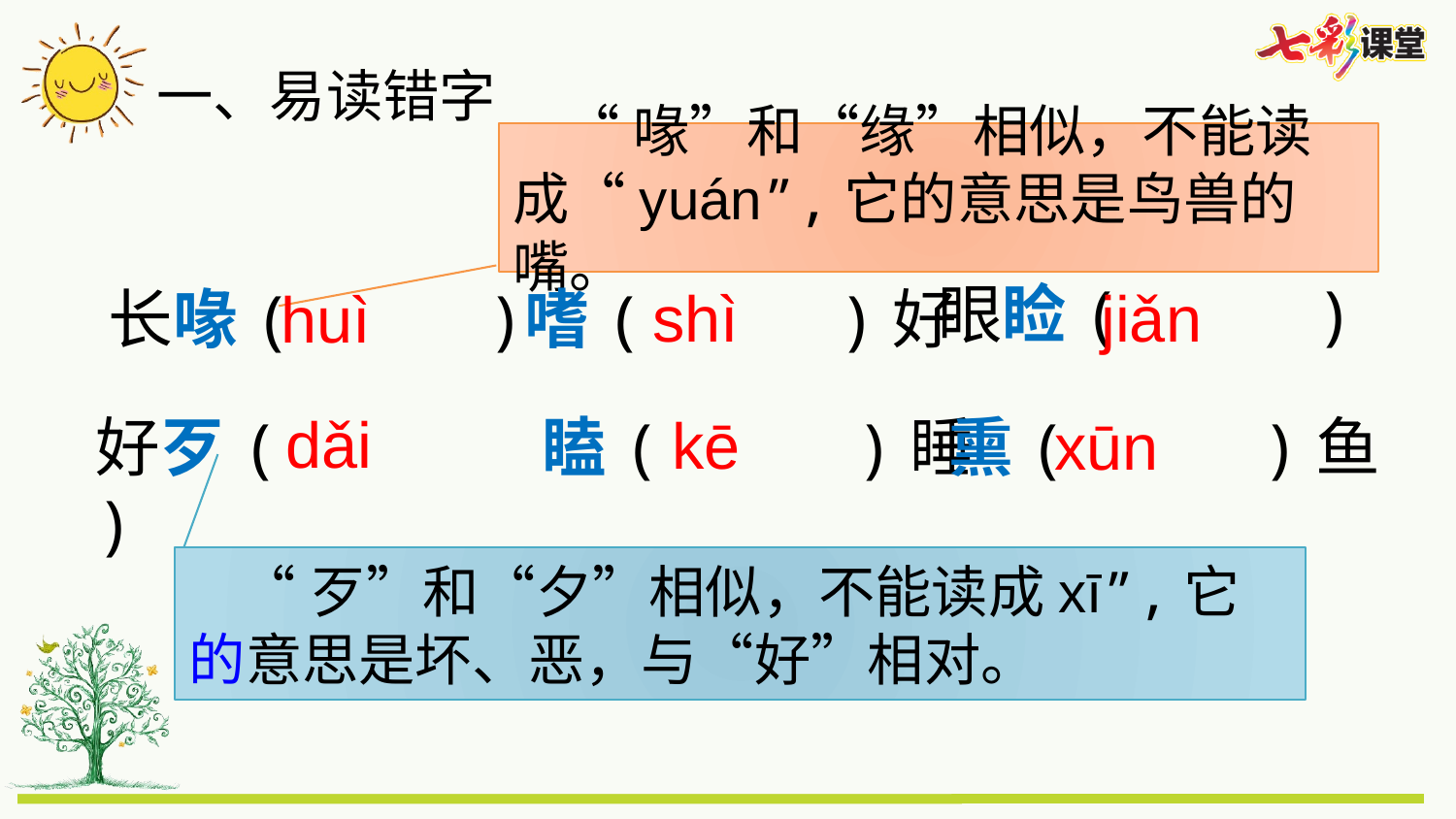

一、易读错字
    “喙”和“缘”相似，不能读成“yuán”,它的意思是鸟兽的嘴。
眼睑(     )
jiǎn
shì
长喙(     )
huì
嗜(     )好
dǎi
kē
xūn
好歹(     )
 瞌(     )睡
 熏(     )鱼
    “歹”和“夕”相似，不能读成xī”,它的意思是坏、恶，与“好”相对。